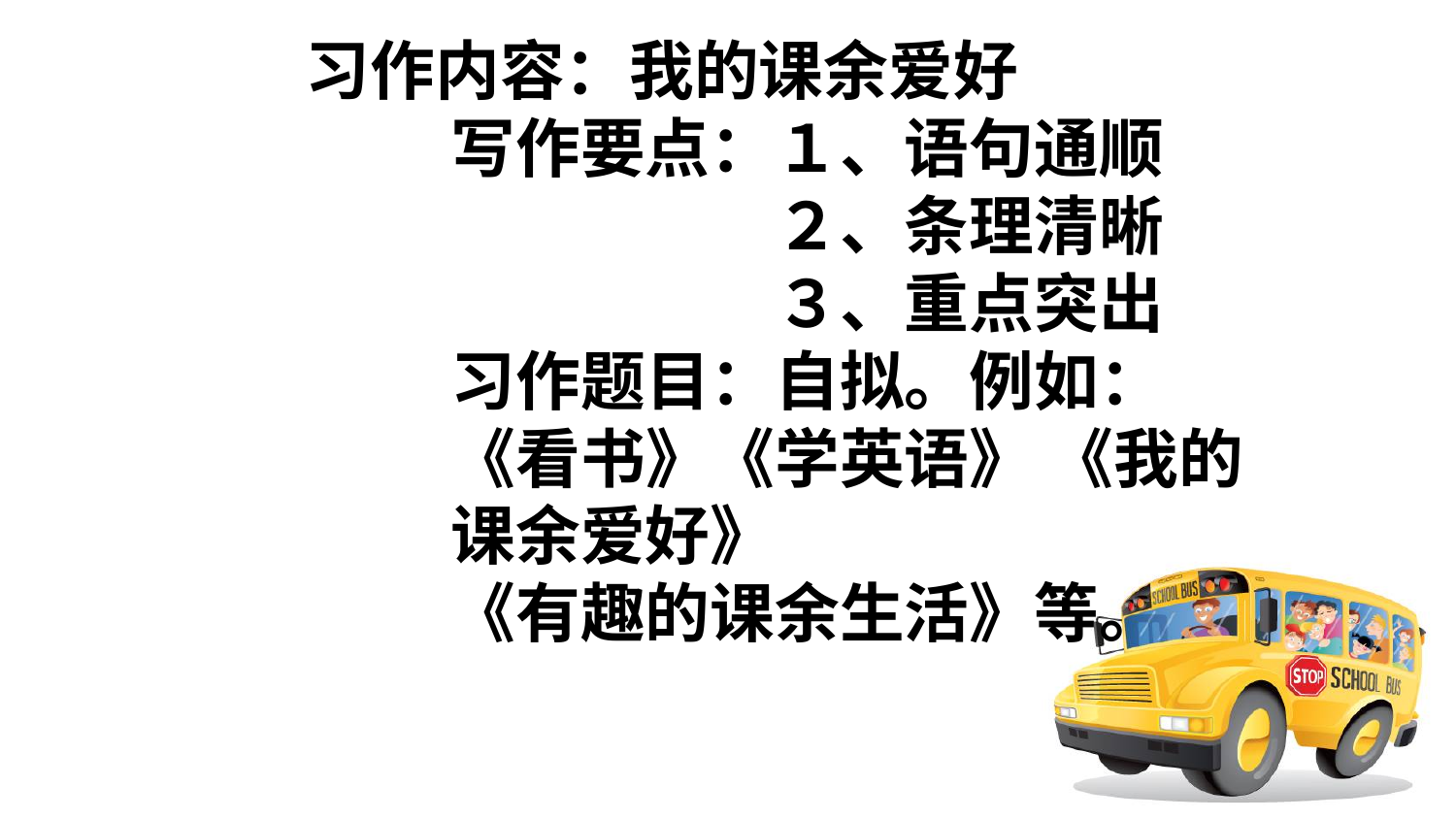

# 习作内容：我的课余爱好 写作要点：１、语句通顺 　　　　　２、条理清晰 　　　　　３、重点突出 习作题目：自拟。例如：《看书》《学英语》 《我的课余爱好》 《有趣的课余生活》等。